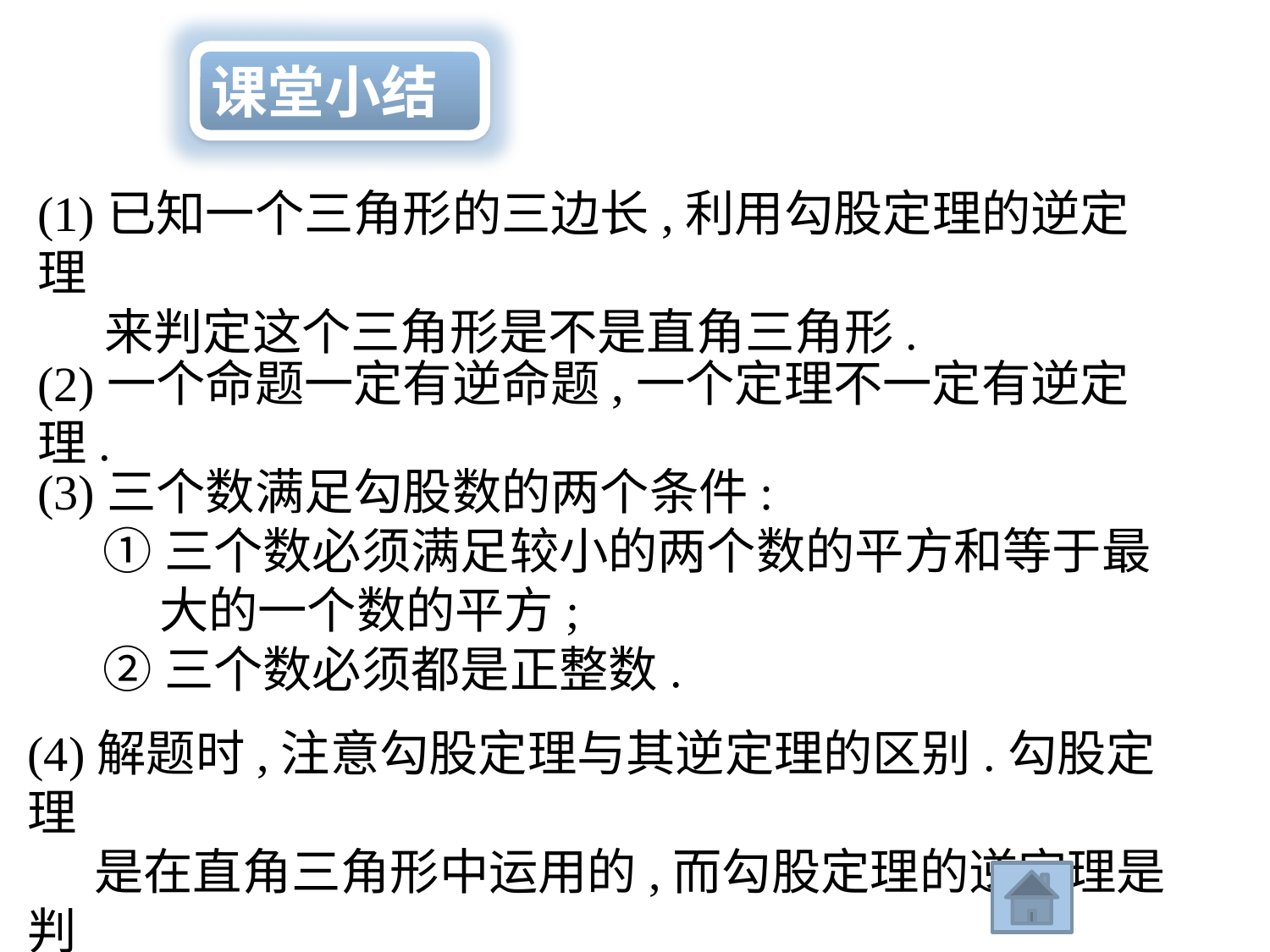

课堂小结
(1)已知一个三角形的三边长,利用勾股定理的逆定理
     来判定这个三角形是不是直角三角形.
(2)一个命题一定有逆命题,一个定理不一定有逆定理.
(3)三个数满足勾股数的两个条件:
      ①三个数必须满足较小的两个数的平方和等于最
          大的一个数的平方;
      ②三个数必须都是正整数.
(4)解题时,注意勾股定理与其逆定理的区别.勾股定理
     是在直角三角形中运用的,而勾股定理的逆定理是判
     断一个三角形是不是直角三角形的.